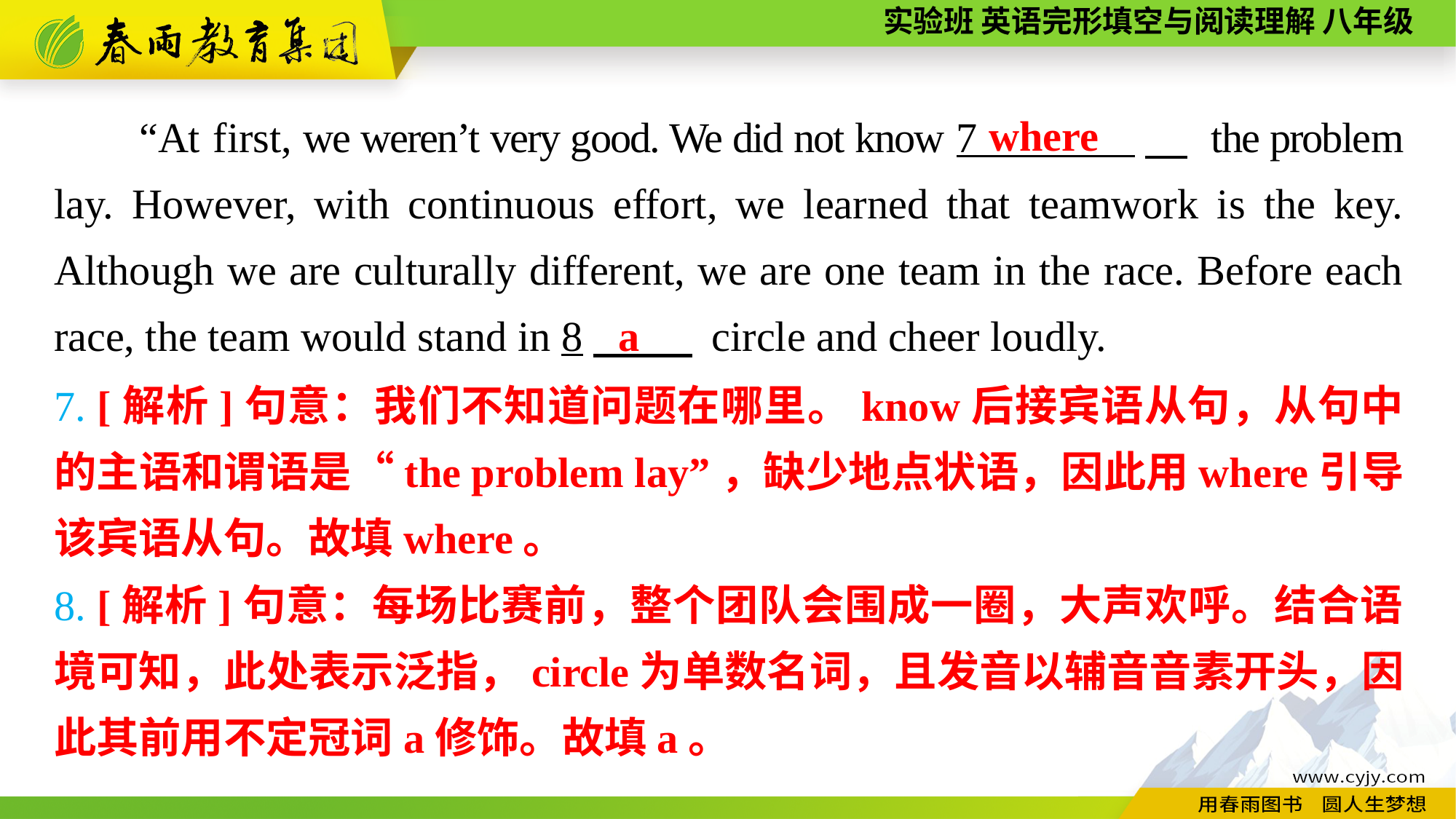

where
“At first, we weren’t very good. We did not know 7             .　 the problem lay. However, with continuous effort, we learned that teamwork is the key. Although we are culturally different, we are one team in the race. Before each race, the team would stand in 8　       circle and cheer loudly.
a
7. [解析]句意：我们不知道问题在哪里。know后接宾语从句，从句中的主语和谓语是“the problem lay”，缺少地点状语，因此用where引导该宾语从句。故填where。
8. [解析]句意：每场比赛前，整个团队会围成一圈，大声欢呼。结合语境可知，此处表示泛指，circle为单数名词，且发音以辅音音素开头，因此其前用不定冠词a修饰。故填a。